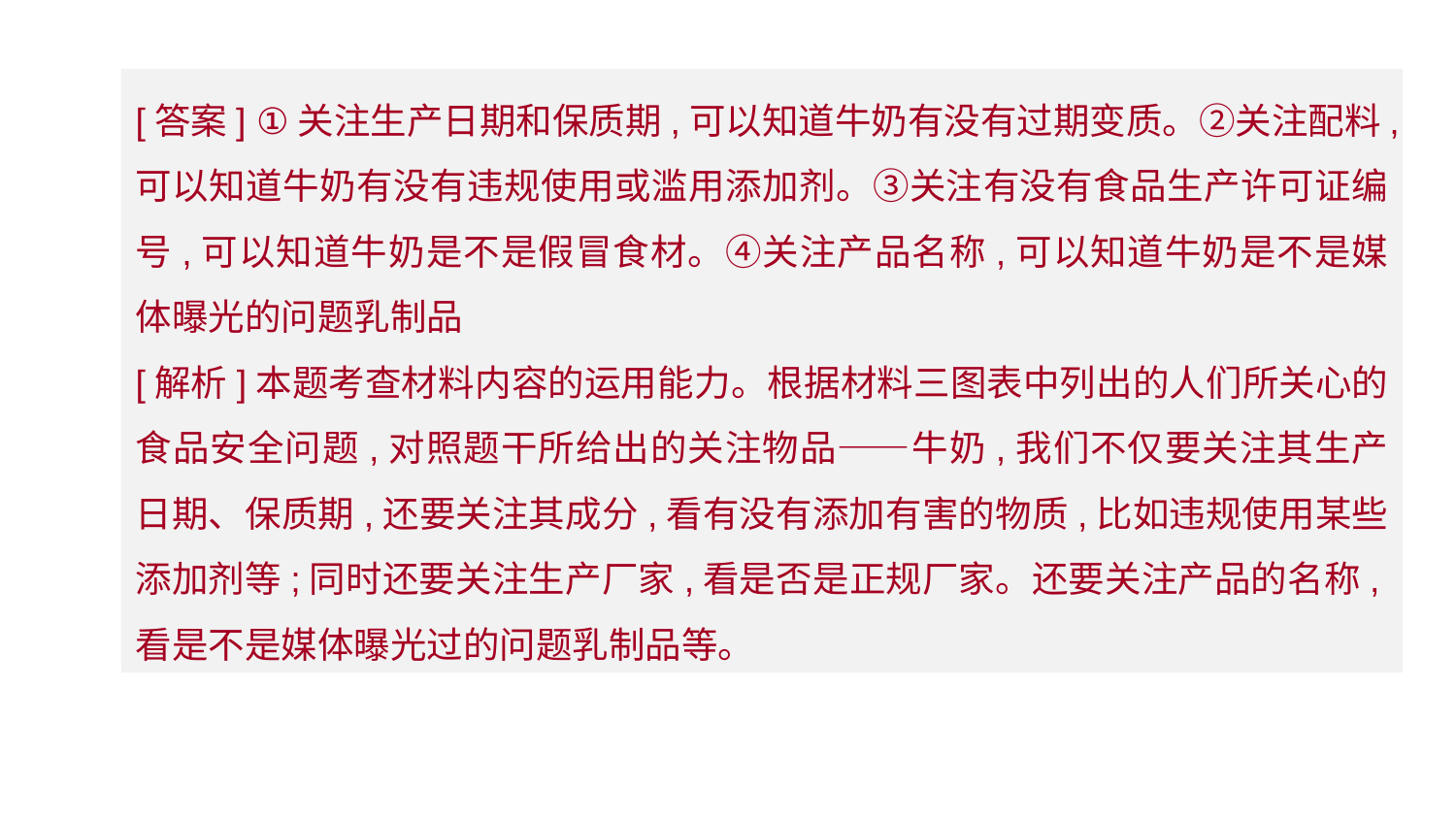

[答案] ①关注生产日期和保质期,可以知道牛奶有没有过期变质。②关注配料,可以知道牛奶有没有违规使用或滥用添加剂。③关注有没有食品生产许可证编号,可以知道牛奶是不是假冒食材。④关注产品名称,可以知道牛奶是不是媒体曝光的问题乳制品
[解析]本题考查材料内容的运用能力。根据材料三图表中列出的人们所关心的食品安全问题,对照题干所给出的关注物品——牛奶,我们不仅要关注其生产日期、保质期,还要关注其成分,看有没有添加有害的物质,比如违规使用某些添加剂等;同时还要关注生产厂家,看是否是正规厂家。还要关注产品的名称,看是不是媒体曝光过的问题乳制品等。